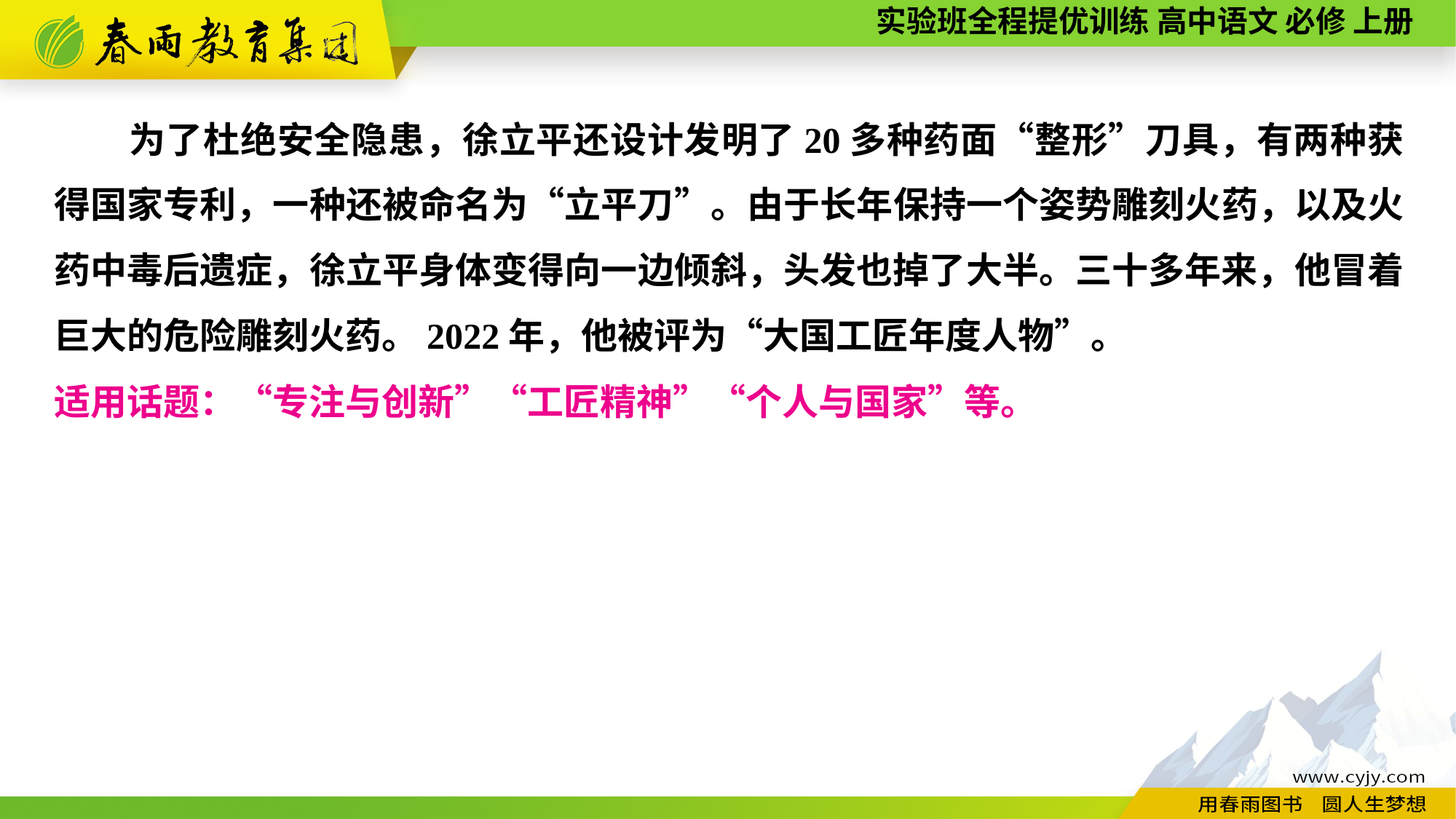

为了杜绝安全隐患，徐立平还设计发明了20多种药面“整形”刀具，有两种获得国家专利，一种还被命名为“立平刀”。由于长年保持一个姿势雕刻火药，以及火药中毒后遗症，徐立平身体变得向一边倾斜，头发也掉了大半。三十多年来，他冒着巨大的危险雕刻火药。2022年，他被评为“大国工匠年度人物”。
适用话题：“专注与创新”“工匠精神”“个人与国家”等。